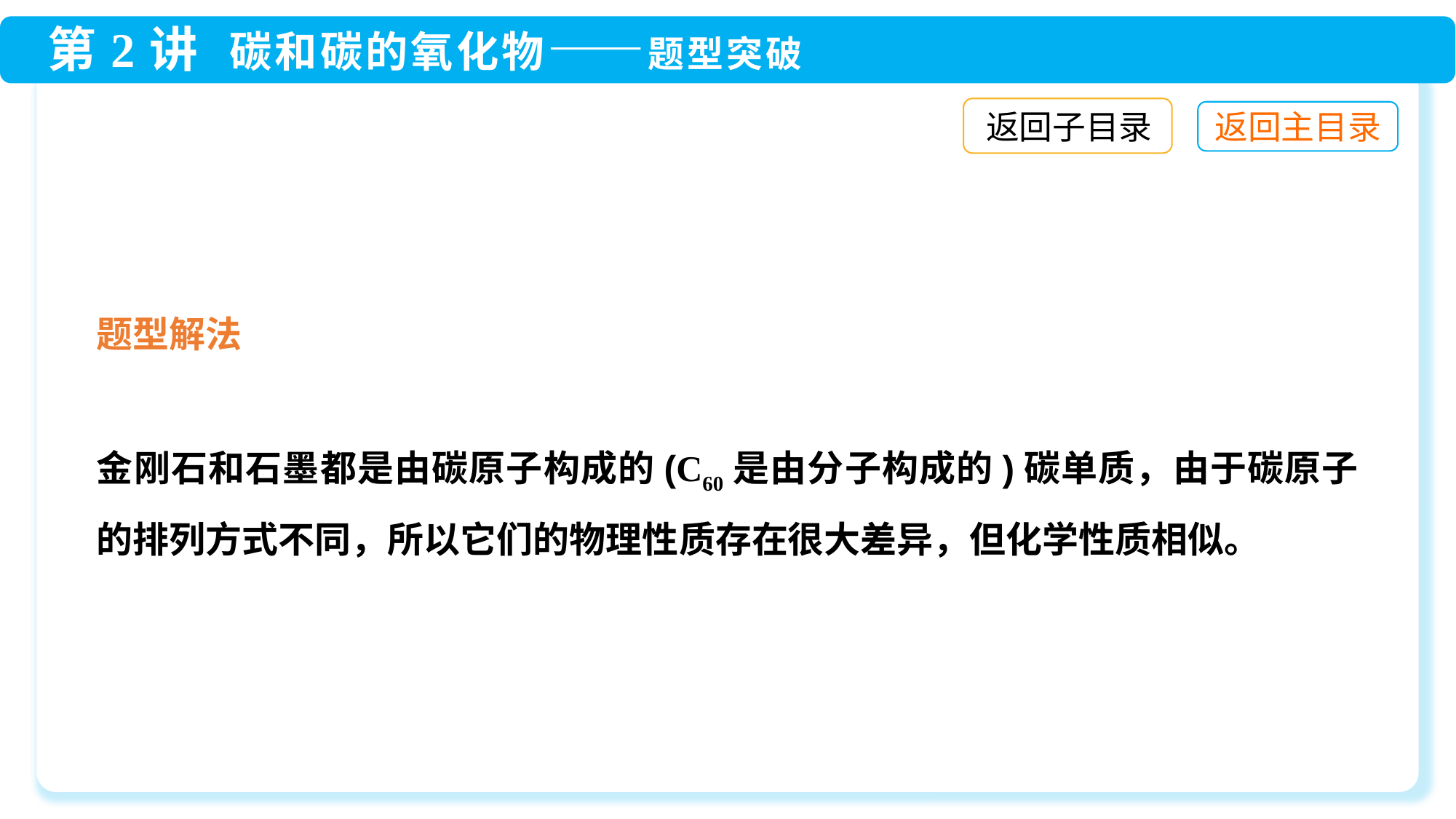

返回子目录
题型解法

金刚石和石墨都是由碳原子构成的(C60是由分子构成的)碳单质，由于碳原子的排列方式不同，所以它们的物理性质存在很大差异，但化学性质相似。